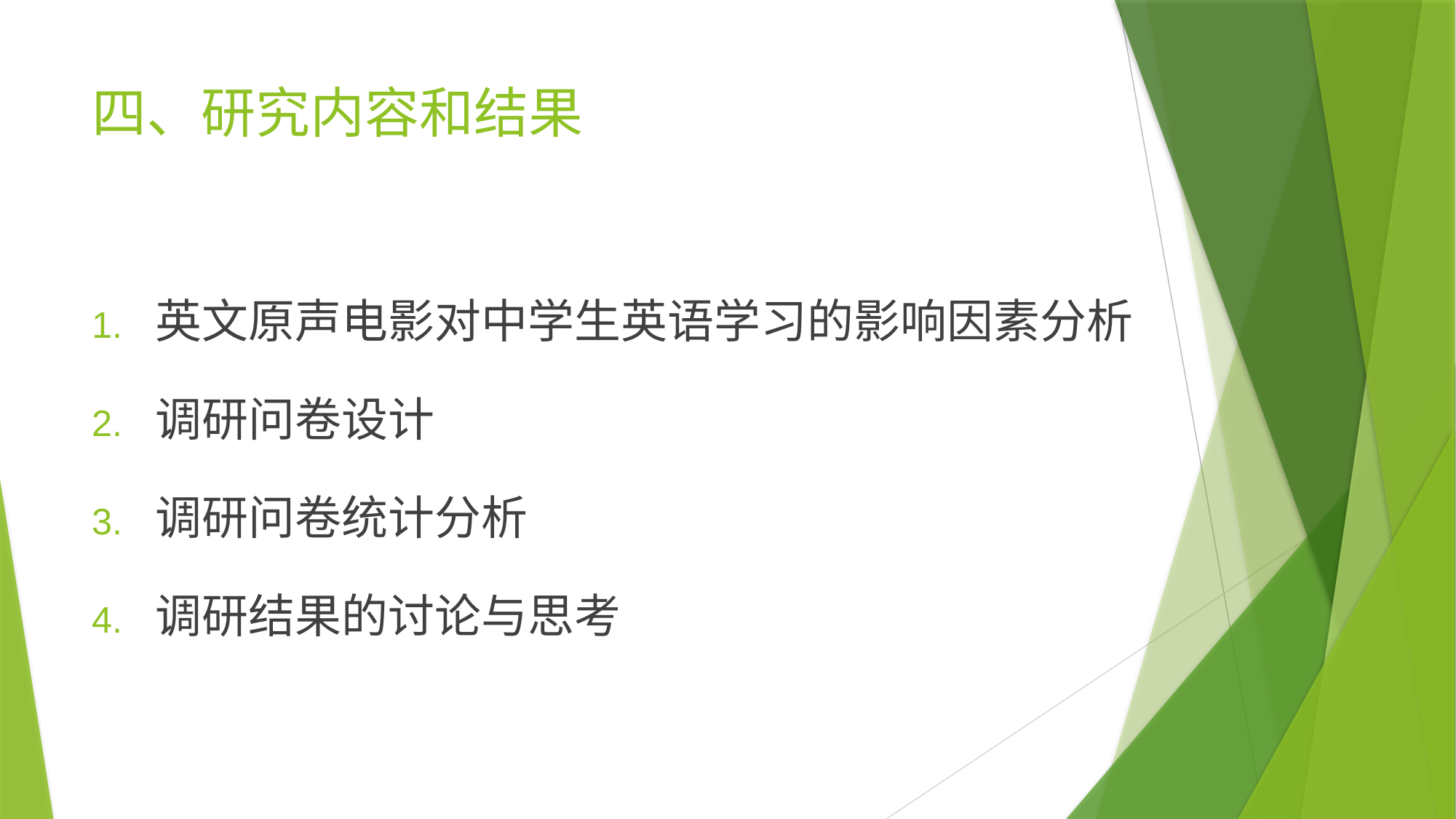

# 四、研究内容和结果
英文原声电影对中学生英语学习的影响因素分析
调研问卷设计
调研问卷统计分析
调研结果的讨论与思考